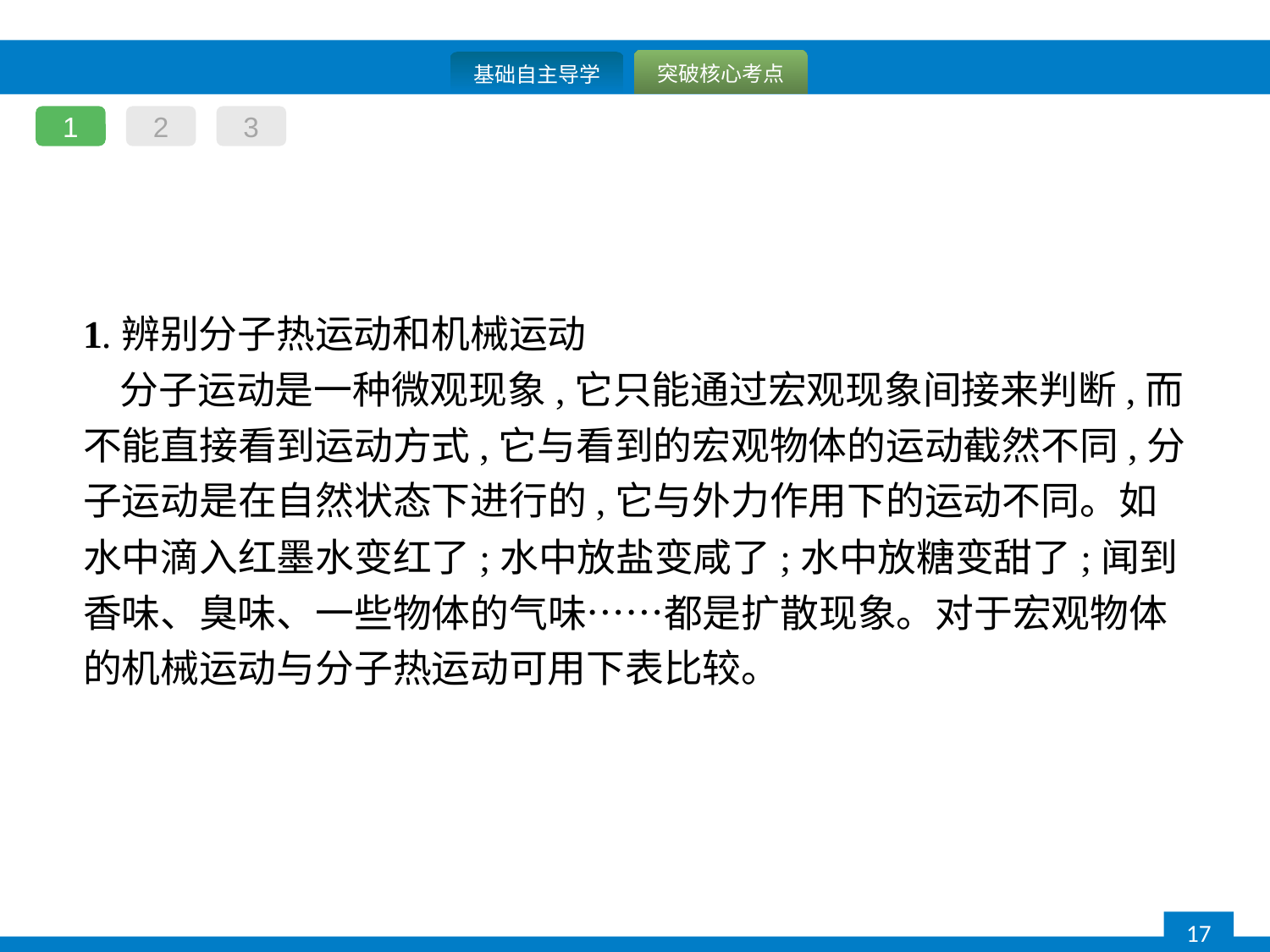

1
2
3
1.辨别分子热运动和机械运动
分子运动是一种微观现象,它只能通过宏观现象间接来判断,而不能直接看到运动方式,它与看到的宏观物体的运动截然不同,分子运动是在自然状态下进行的,它与外力作用下的运动不同。如水中滴入红墨水变红了;水中放盐变咸了;水中放糖变甜了;闻到香味、臭味、一些物体的气味……都是扩散现象。对于宏观物体的机械运动与分子热运动可用下表比较。